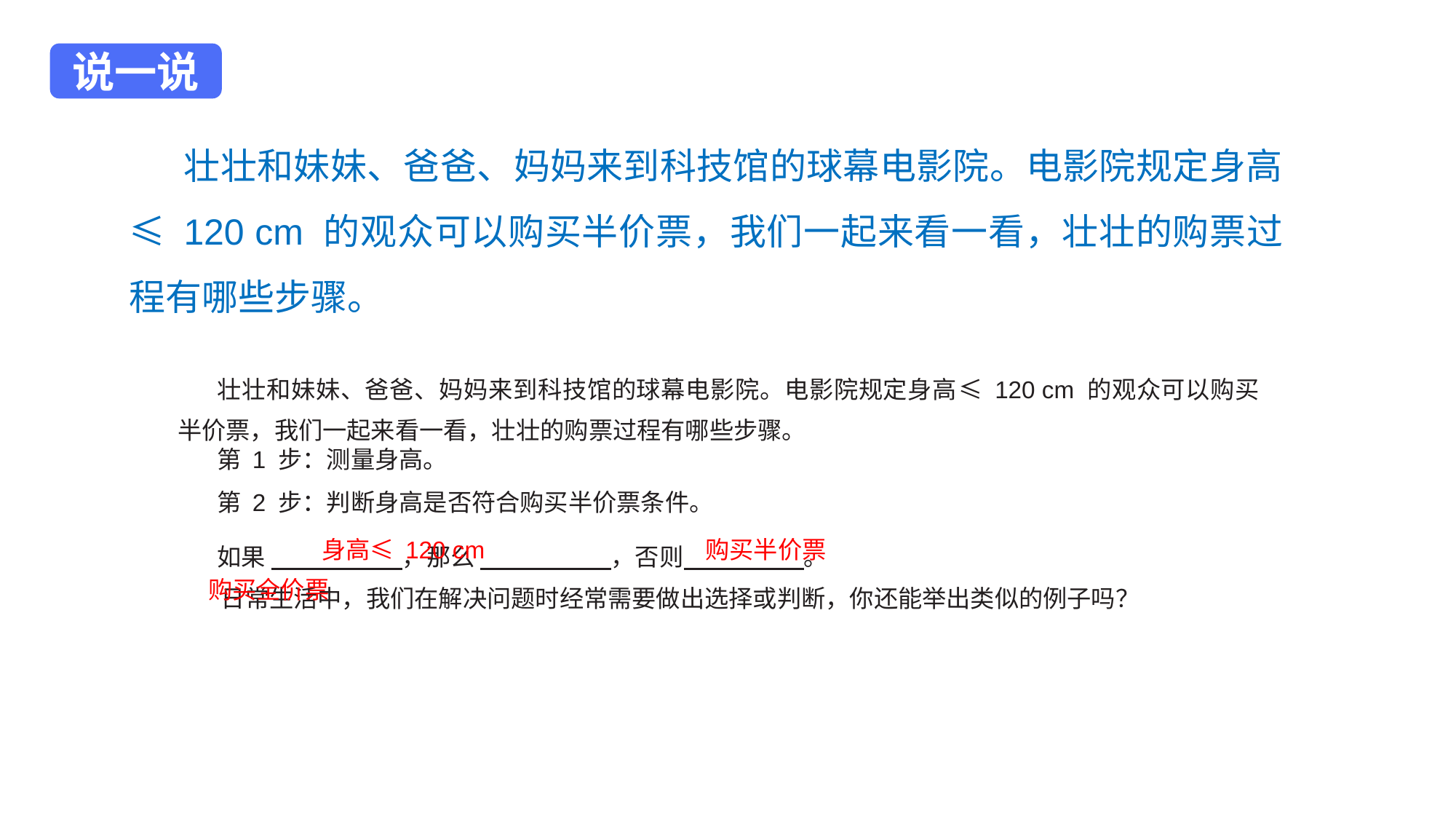

说一说
壮壮和妹妹、爸爸、妈妈来到科技馆的球幕电影院。电影院规定身高≤ 120 cm 的观众可以购买半价票，我们一起来看一看，壮壮的购票过程有哪些步骤。
壮壮和妹妹、爸爸、妈妈来到科技馆的球幕电影院。电影院规定身高≤ 120 cm 的观众可以购买半价票，我们一起来看一看，壮壮的购票过程有哪些步骤。
第 1 步：测量身高。
第 2 步：判断身高是否符合购买半价票条件。
如果                         ，那么                         ，否则                      。
日常生活中，我们在解决问题时经常需要做出选择或判断，你还能举出类似的例子吗？
身高≤ 120 cm
购买半价票
购买全价票